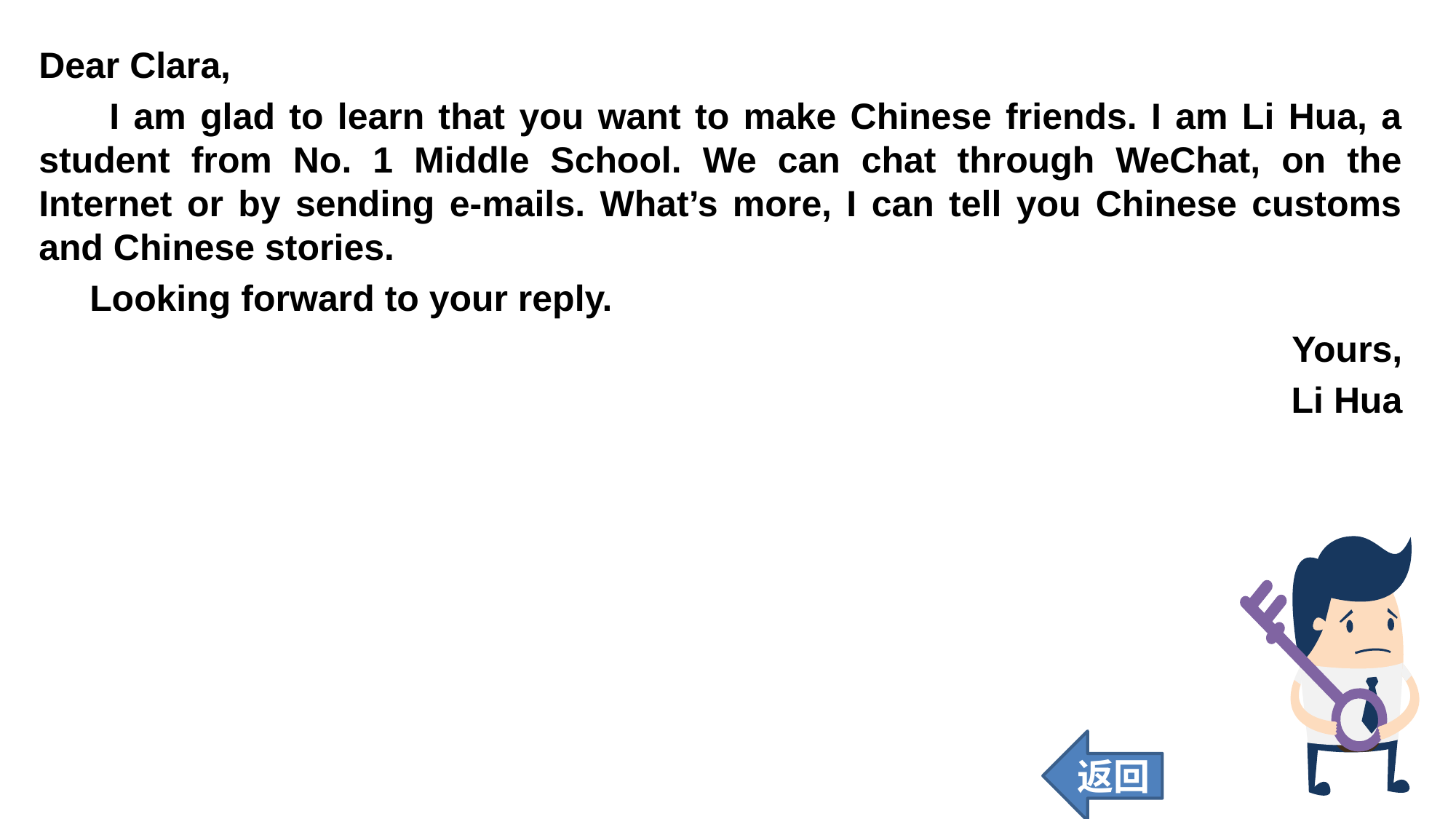

Dear Clara,
     I am glad to learn that you want to make Chinese friends. I am Li Hua, a student from No. 1 Middle School. We can chat through WeChat, on the Internet or by sending e-mails. What’s more, I can tell you Chinese customs and Chinese stories.
     Looking forward to your reply.
Yours,
Li Hua

返回
57